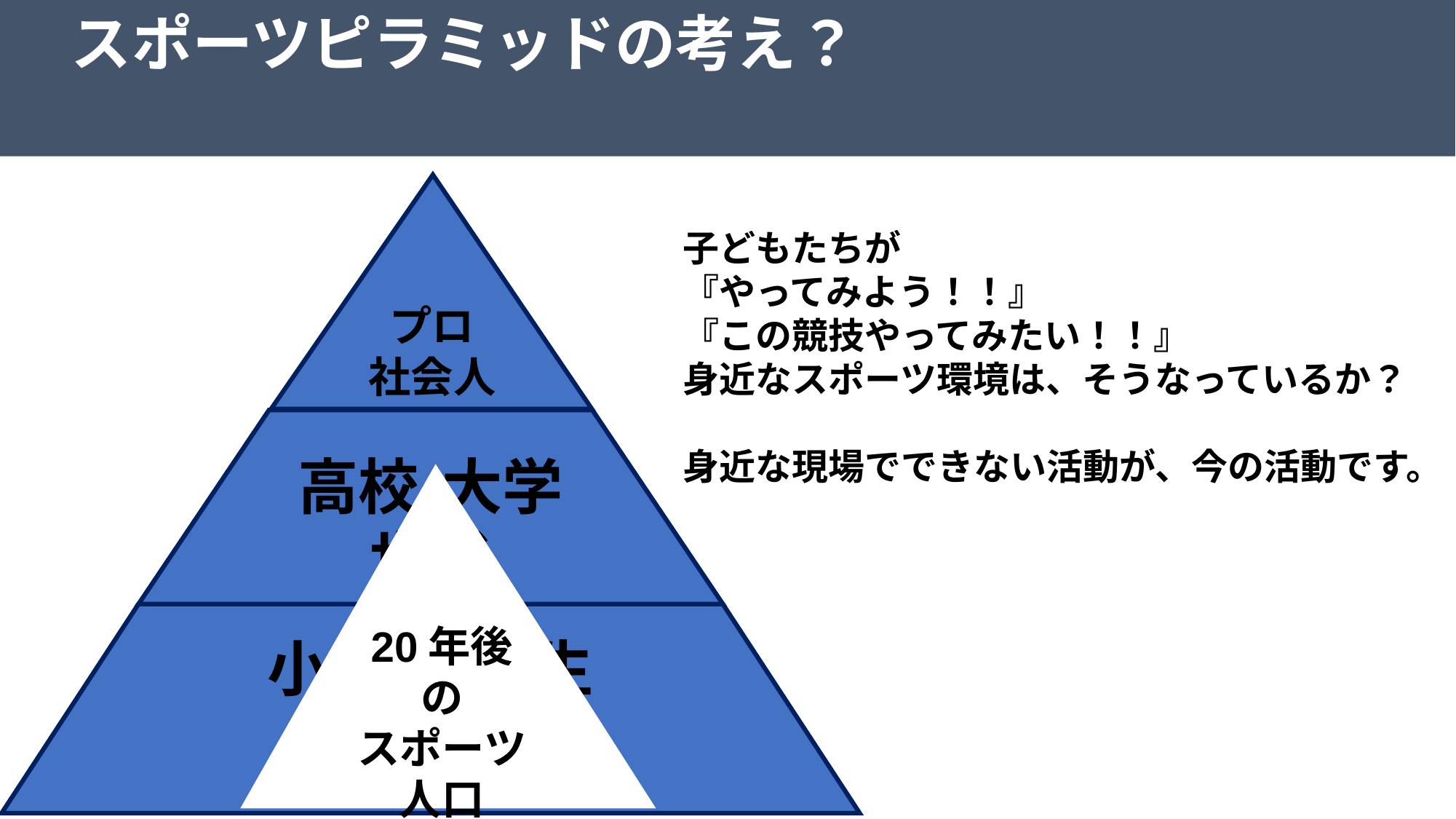

スポーツピラミッドの考え？
プロ
社会人
子どもたちが
『やってみよう！！』
『この競技やってみたい！！』
身近なスポーツ環境は、そうなっているか？

身近な現場でできない活動が、今の活動です。
高校・大学
世代
20年後
の
スポーツ人口
小学・中学生
世代
～競技者ピラミッド～